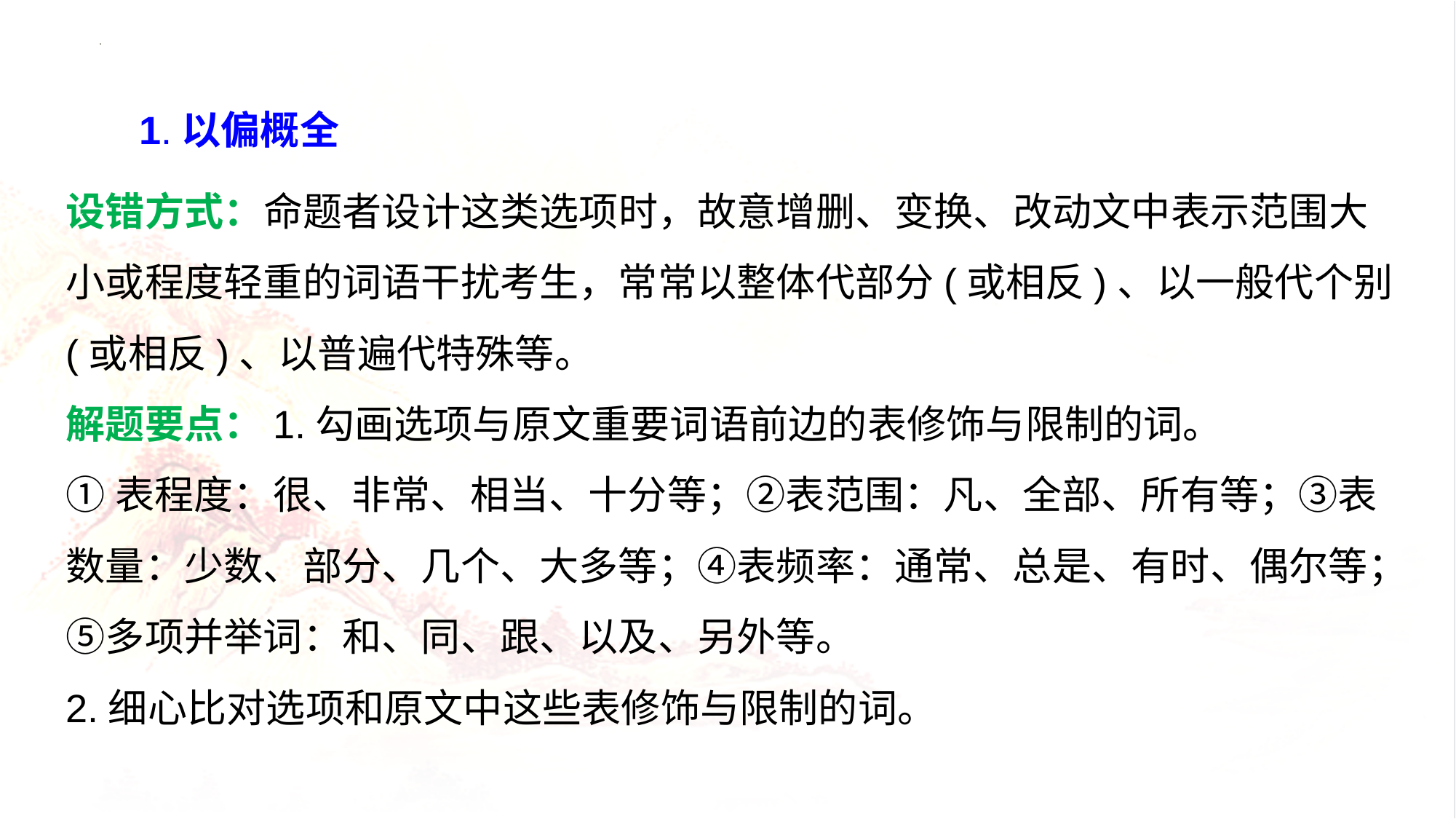

1.以偏概全
设错方式：命题者设计这类选项时，故意增删、变换、改动文中表示范围大小或程度轻重的词语干扰考生，常常以整体代部分(或相反)、以一般代个别(或相反)、以普遍代特殊等。
解题要点：1.勾画选项与原文重要词语前边的表修饰与限制的词。
①表程度：很、非常、相当、十分等；②表范围：凡、全部、所有等；③表数量：少数、部分、几个、大多等；④表频率：通常、总是、有时、偶尔等；⑤多项并举词：和、同、跟、以及、另外等。
2.细心比对选项和原文中这些表修饰与限制的词。